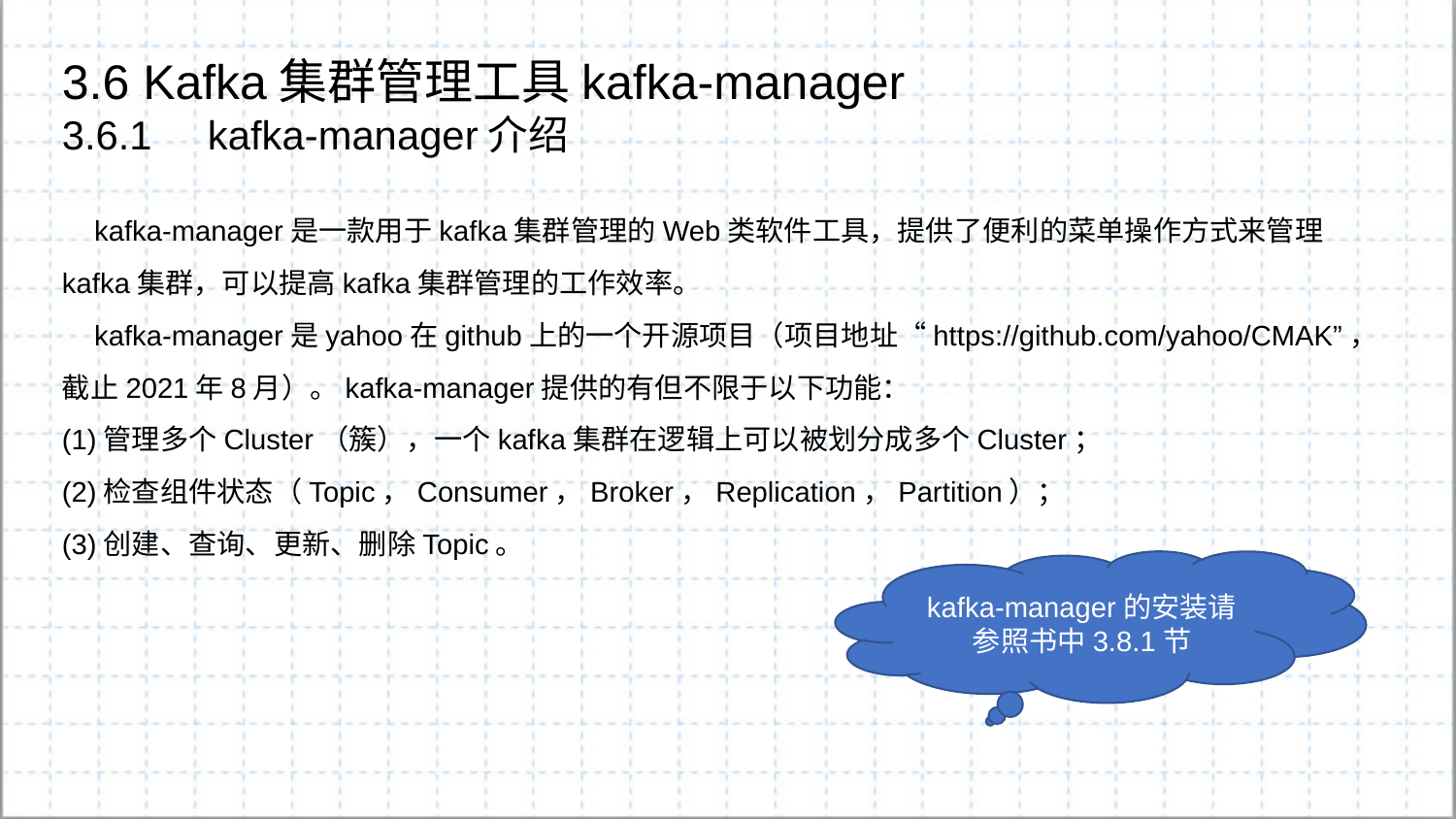

3.6 Kafka集群管理工具kafka-manager
3.6.1	kafka-manager介绍
    kafka-manager是一款用于kafka集群管理的Web类软件工具，提供了便利的菜单操作方式来管理kafka集群，可以提高kafka集群管理的工作效率。
    kafka-manager是yahoo在github上的一个开源项目（项目地址“https://github.com/yahoo/CMAK”，截止2021年8月）。kafka-manager提供的有但不限于以下功能：
(1)管理多个Cluster（簇），一个kafka集群在逻辑上可以被划分成多个Cluster；
(2)检查组件状态（Topic，Consumer，Broker，Replication，Partition）；
(3)创建、查询、更新、删除Topic。
kafka-manager的安装请参照书中3.8.1节